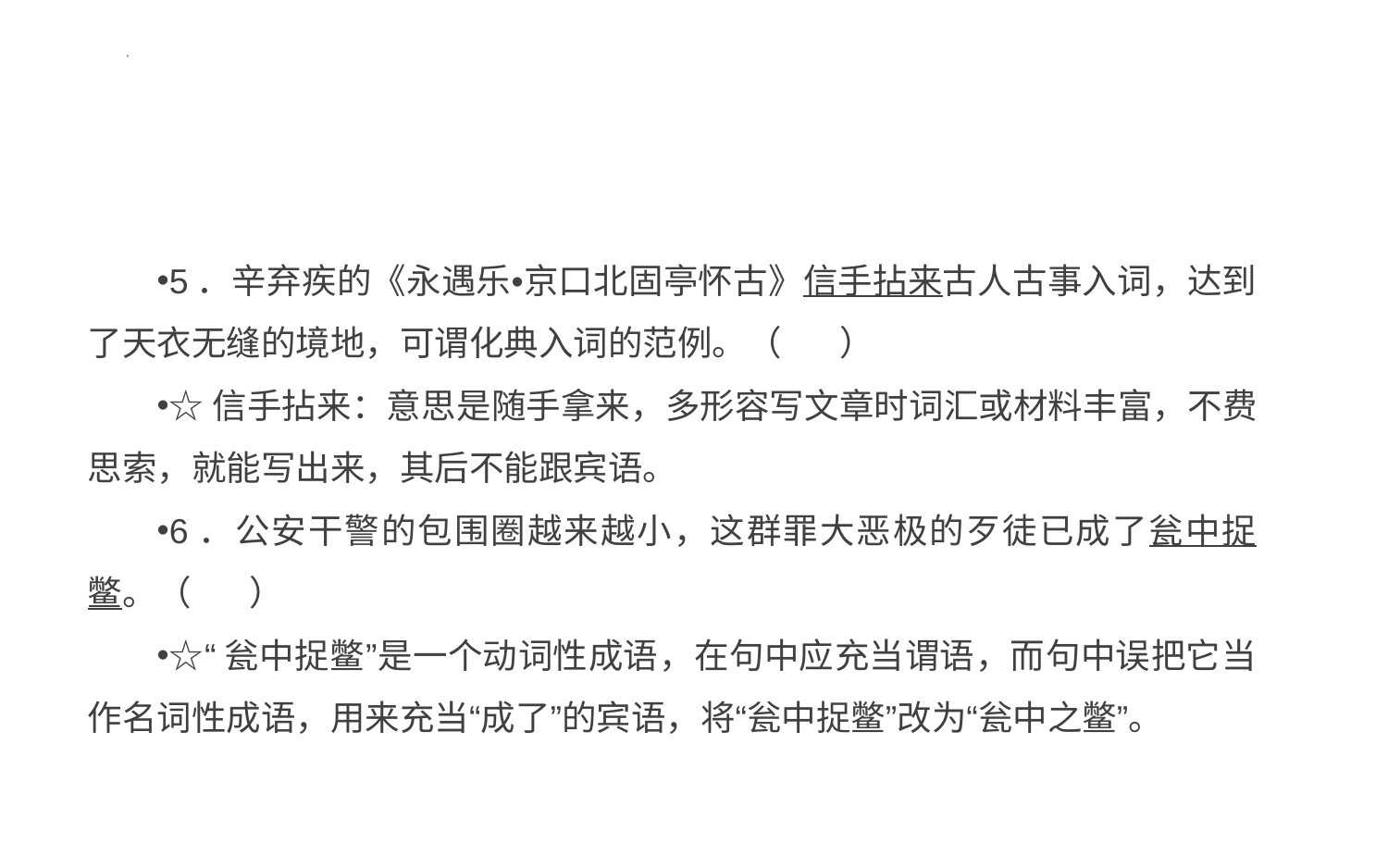

#
5．辛弃疾的《永遇乐•京口北固亭怀古》信手拈来古人古事入词，达到了天衣无缝的境地，可谓化典入词的范例。（      ）
☆信手拈来：意思是随手拿来，多形容写文章时词汇或材料丰富，不费思索，就能写出来，其后不能跟宾语。
6．公安干警的包围圈越来越小，这群罪大恶极的歹徒已成了瓮中捉鳖。（      ）
☆“瓮中捉鳖”是一个动词性成语，在句中应充当谓语，而句中误把它当作名词性成语，用来充当“成了”的宾语，将“瓮中捉鳖”改为“瓮中之鳖”。